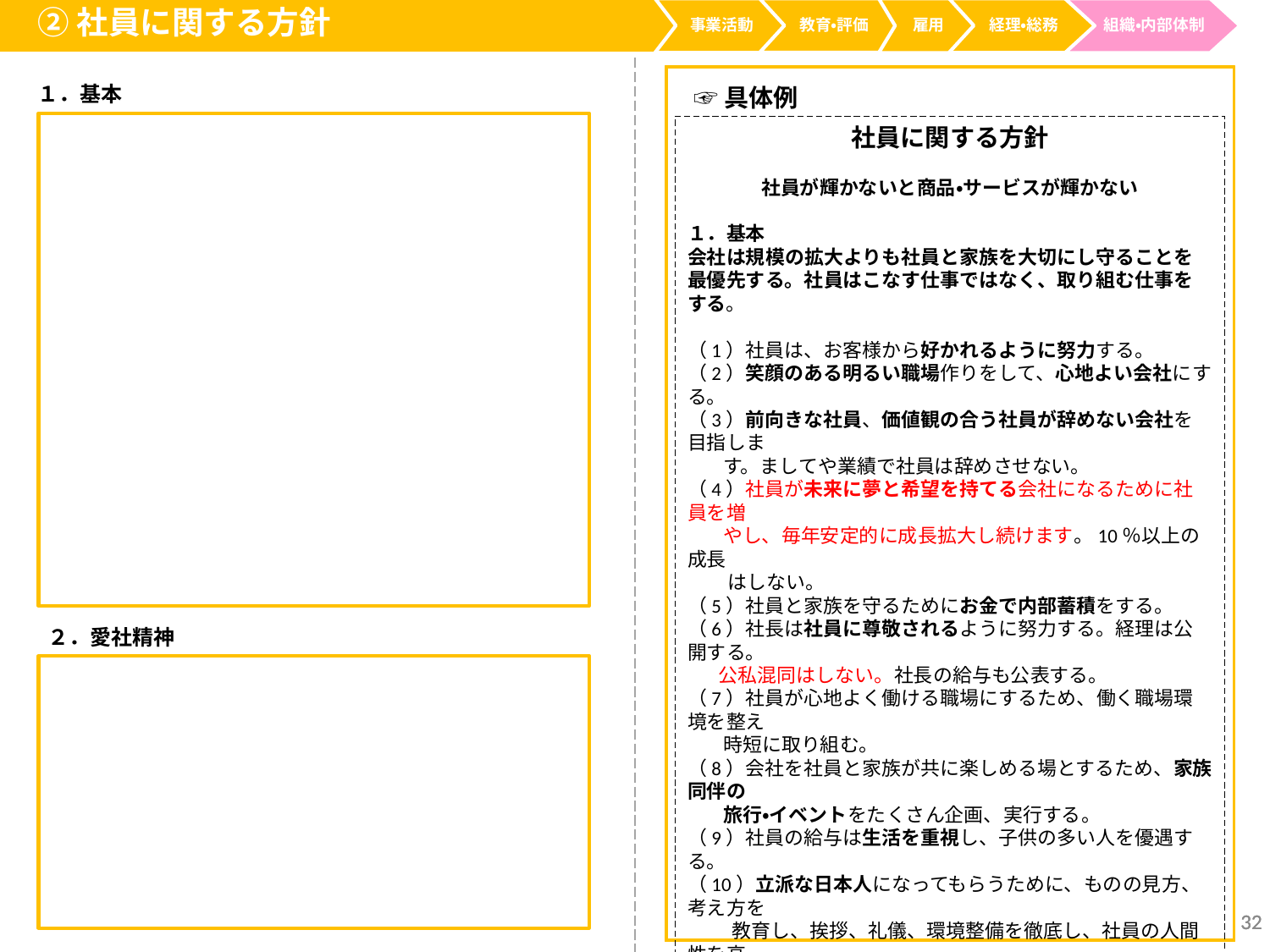

②社員に関する方針
事業活動
経理・総務
教育・評価
雇用
組織・内部体制

１．基本
☞具体例

社員に関する方針

社員が輝かないと商品・サービスが輝かない

１．基本
会社は規模の拡大よりも社員と家族を大切にし守ることを最優先する。社員はこなす仕事ではなく、取り組む仕事をする。

（1）社員は、お客様から好かれるように努力する。
（2）笑顔のある明るい職場作りをして、心地よい会社にする。
（3）前向きな社員、価値観の合う社員が辞めない会社を目指しま
       す。ましてや業績で社員は辞めさせない。
（4）社員が未来に夢と希望を持てる会社になるために社員を増
       やし、毎年安定的に成長拡大し続けます。10％以上の成長
        はしない。
（5）社員と家族を守るためにお金で内部蓄積をする。
（6）社長は社員に尊敬されるように努力する。経理は公開する。
      公私混同はしない。社長の給与も公表する。
（7）社員が心地よく働ける職場にするため、働く職場環境を整え
       時短に取り組む。
（8）会社を社員と家族が共に楽しめる場とするため、家族同伴の
       旅行・イベントをたくさん企画、実行する。
（9）社員の給与は生活を重視し、子供の多い人を優遇する。
（10）立派な日本人になってもらうために、ものの見方、考え方を
         教育し、挨拶、礼儀、環境整備を徹底し、社員の人間性を高
         める。
（11） 社員の意欲、生活スタイルに合った働き方を提供する。

２．愛社精神
   ①愛社精神のない人間とは一緒に働きたくない。自分の会社を
       愛するという考え方の人間と働く。会社は社員を守る。社員
       は 愛社精神を持つ。
   ②国家・社会に貢献する。
２．愛社精神

32
32
32